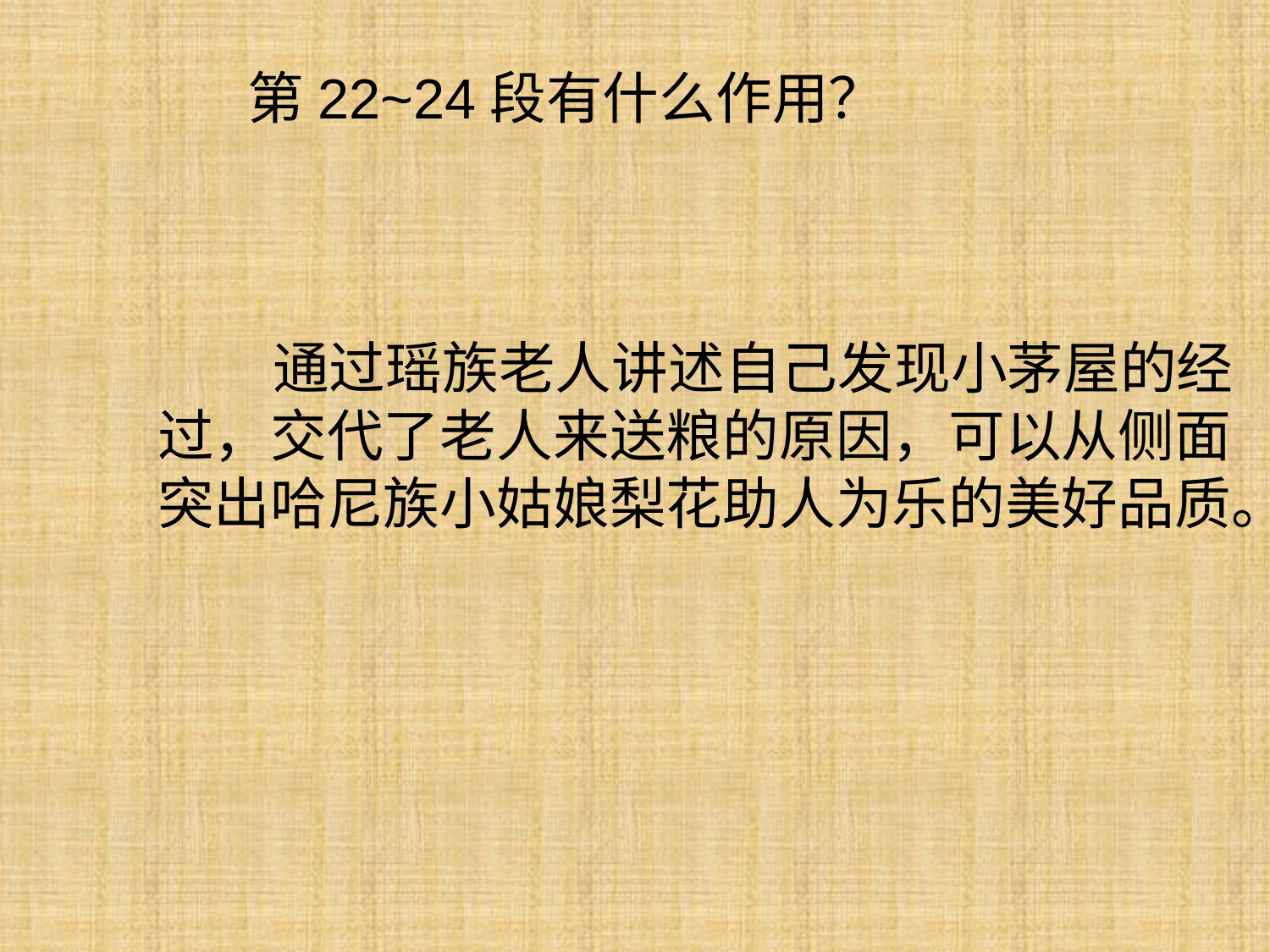

第22~24段有什么作用？
        通过瑶族老人讲述自己发现小茅屋的经过，交代了老人来送粮的原因，可以从侧面突出哈尼族小姑娘梨花助人为乐的美好品质。